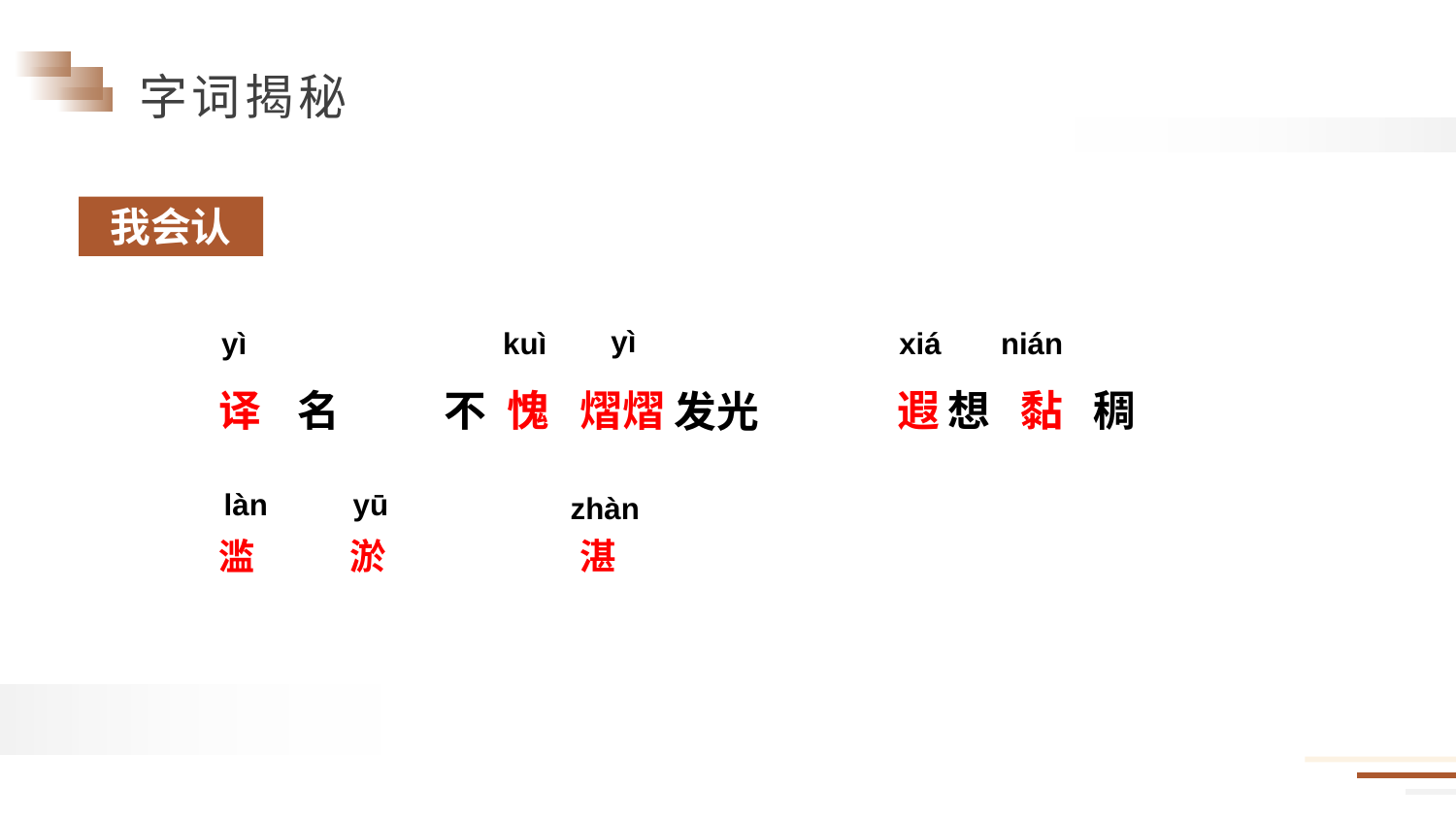

我会认
yì
yì
kuì
xiá
nián
译
名
不
愧
熠熠
遐
想
黏
稠
发光
làn
yū
zhàn
滥
淤
湛